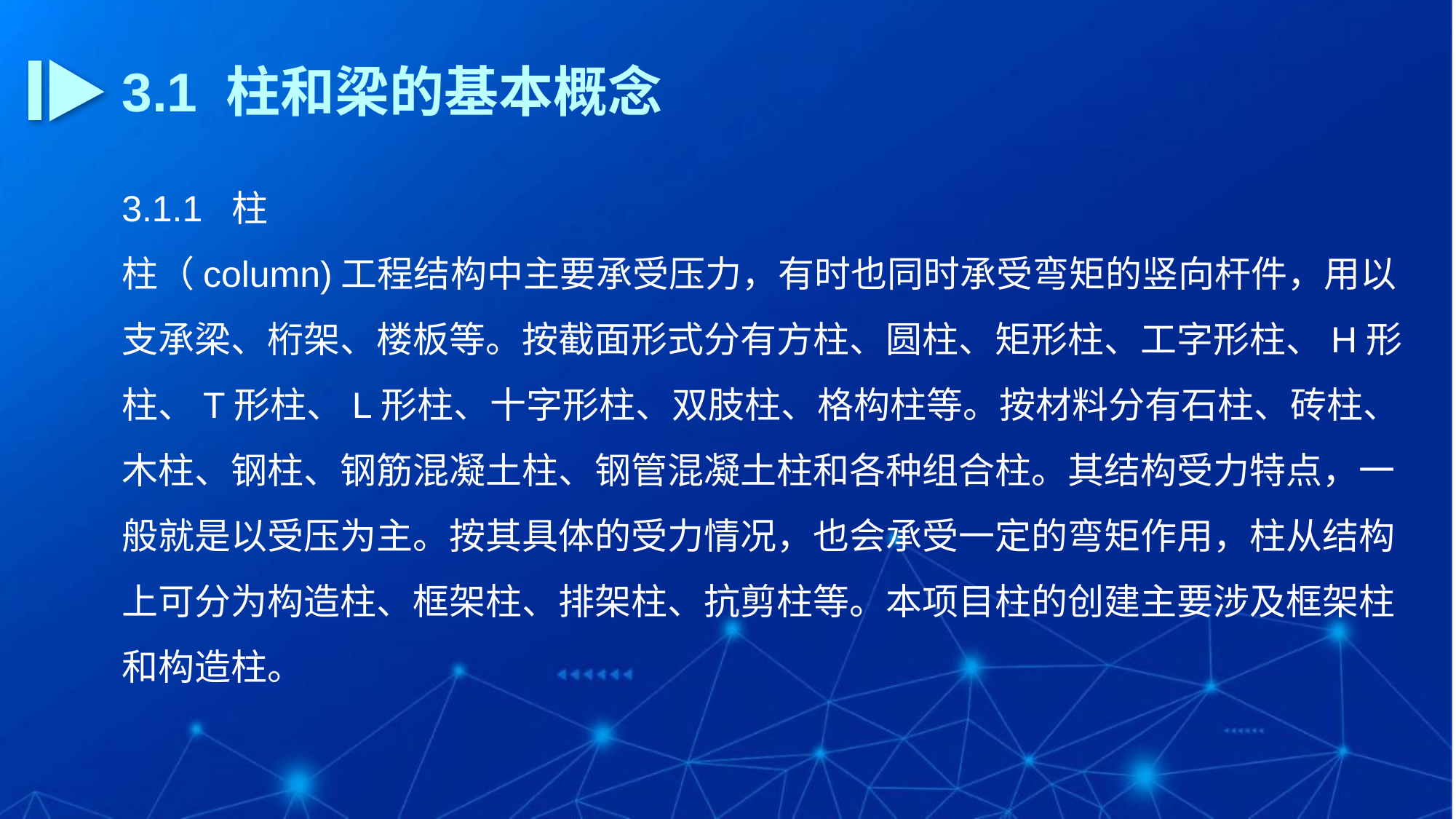

3.1 柱和梁的基本概念

3.1.1  柱
柱（column)工程结构中主要承受压力，有时也同时承受弯矩的竖向杆件，用以支承梁、桁架、楼板等。按截面形式分有方柱、圆柱、矩形柱、工字形柱、H形柱、T形柱、L形柱、十字形柱、双肢柱、格构柱等。按材料分有石柱、砖柱、木柱、钢柱、钢筋混凝土柱、钢管混凝土柱和各种组合柱。其结构受力特点，一般就是以受压为主。按其具体的受力情况，也会承受一定的弯矩作用，柱从结构上可分为构造柱、框架柱、排架柱、抗剪柱等。本项目柱的创建主要涉及框架柱和构造柱。